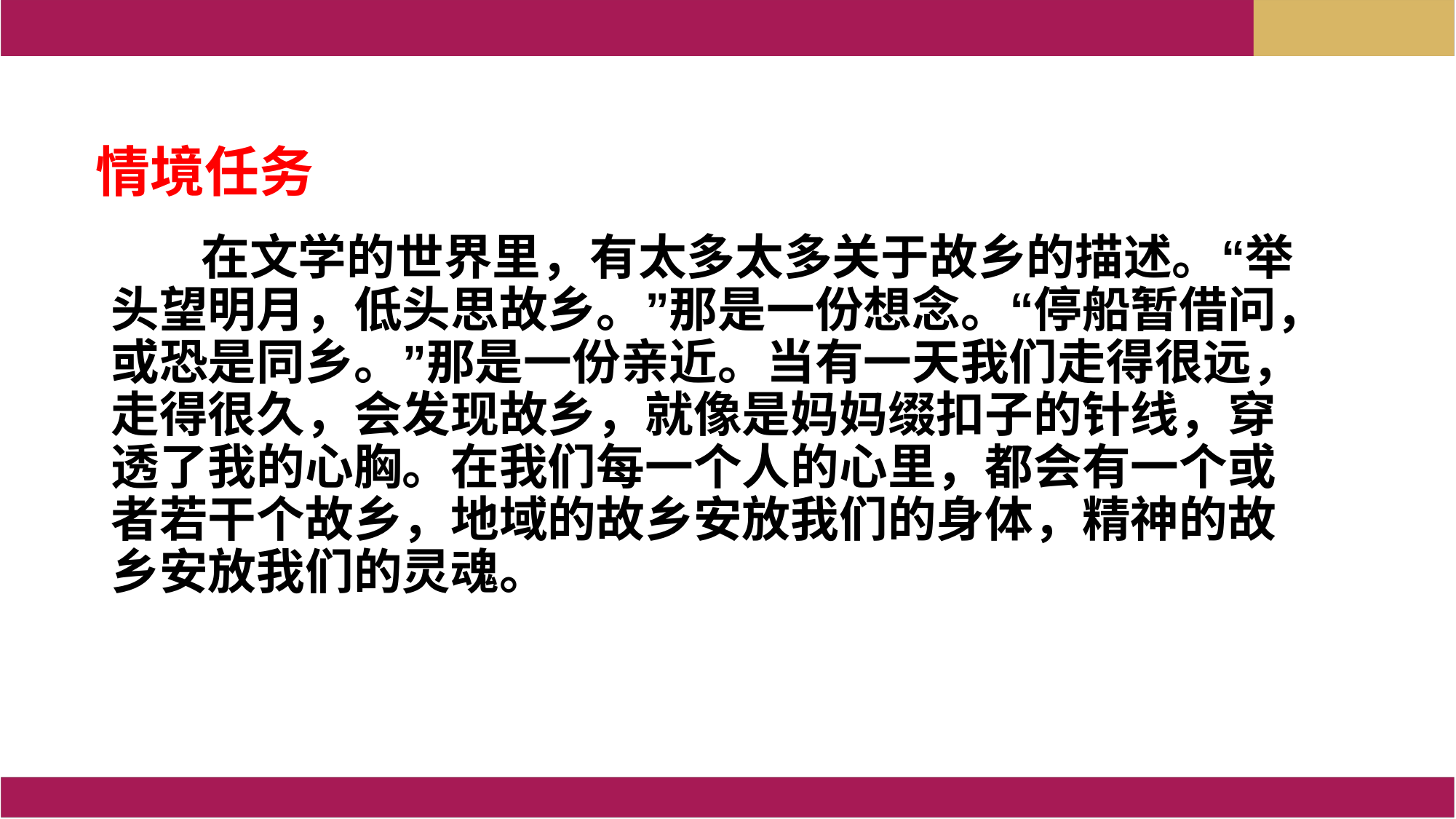

情境任务
        在文学的世界里，有太多太多关于故乡的描述。“举头望明月，低头思故乡。”那是一份想念。“停船暂借问，或恐是同乡。”那是一份亲近。当有一天我们走得很远，走得很久，会发现故乡，就像是妈妈缀扣子的针线，穿透了我的心胸。在我们每一个人的心里，都会有一个或者若干个故乡，地域的故乡安放我们的身体，精神的故乡安放我们的灵魂。